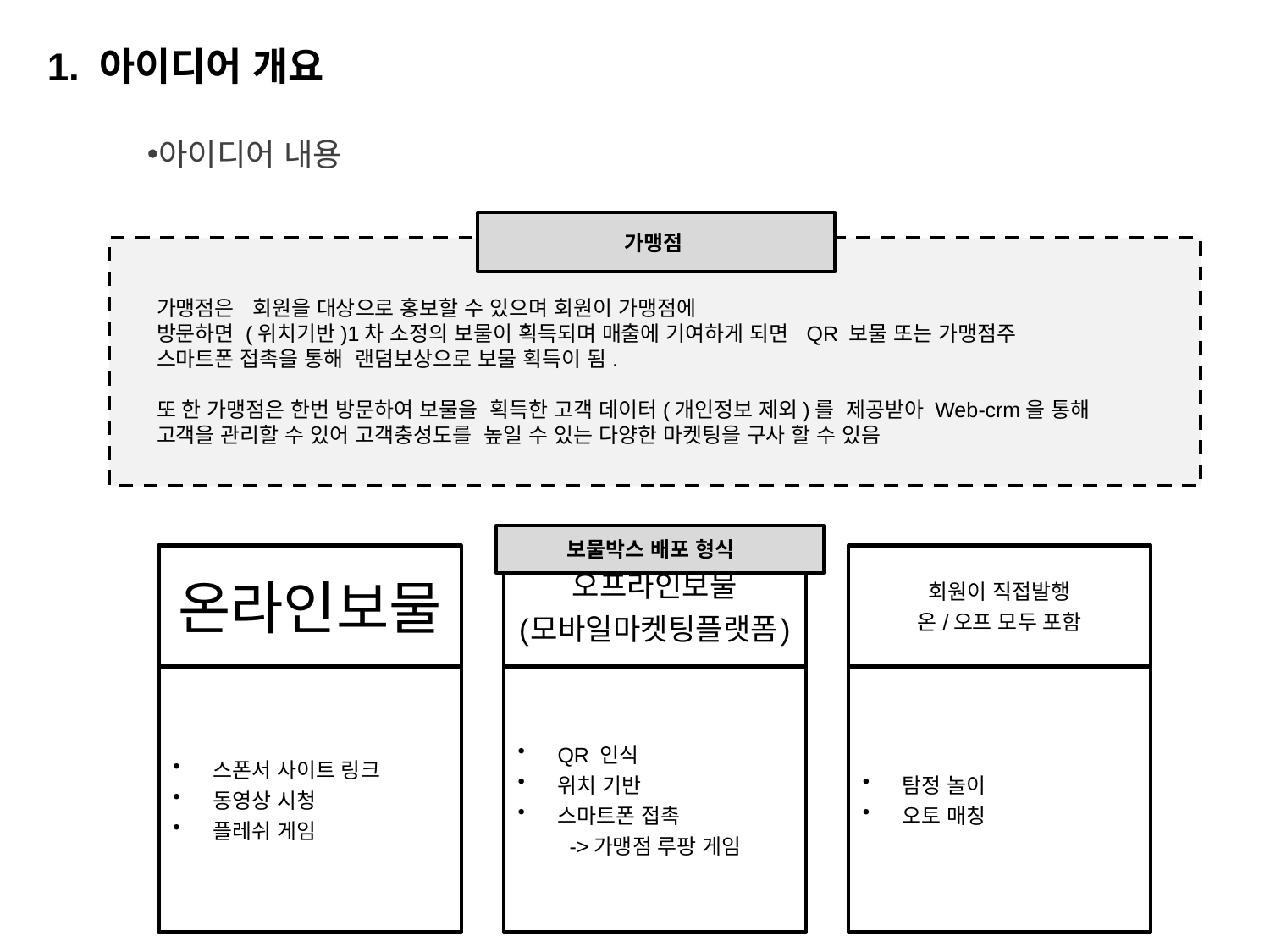

1. 아이디어 개요
아이디어 내용
가맹점

가맹점은   회원을 대상으로 홍보할 수 있으며 회원이 가맹점에
방문하면 (위치기반)1차 소정의 보물이 획득되며 매출에 기여하게 되면  QR 보물 또는 가맹점주
스마트폰 접촉을 통해  랜덤보상으로 보물 획득이 됨.

또 한 가맹점은 한번 방문하여 보물을  획득한 고객 데이터(개인정보 제외)를  제공받아 Web-crm을 통해
고객을 관리할 수 있어 고객충성도를  높일 수 있는 다양한 마켓팅을 구사 할 수 있음
보물박스 배포 형식
온라인보물
스폰서 사이트 링크
동영상 시청
오프라인보물
(모바일마켓팅플랫폼)
QR 인식
위치 기반
회원이 직접발행
온/오프 모두 포함
플레쉬 게임
스마트폰 접촉
 ->가맹점 루팡 게임
탐정 놀이
오토 매칭